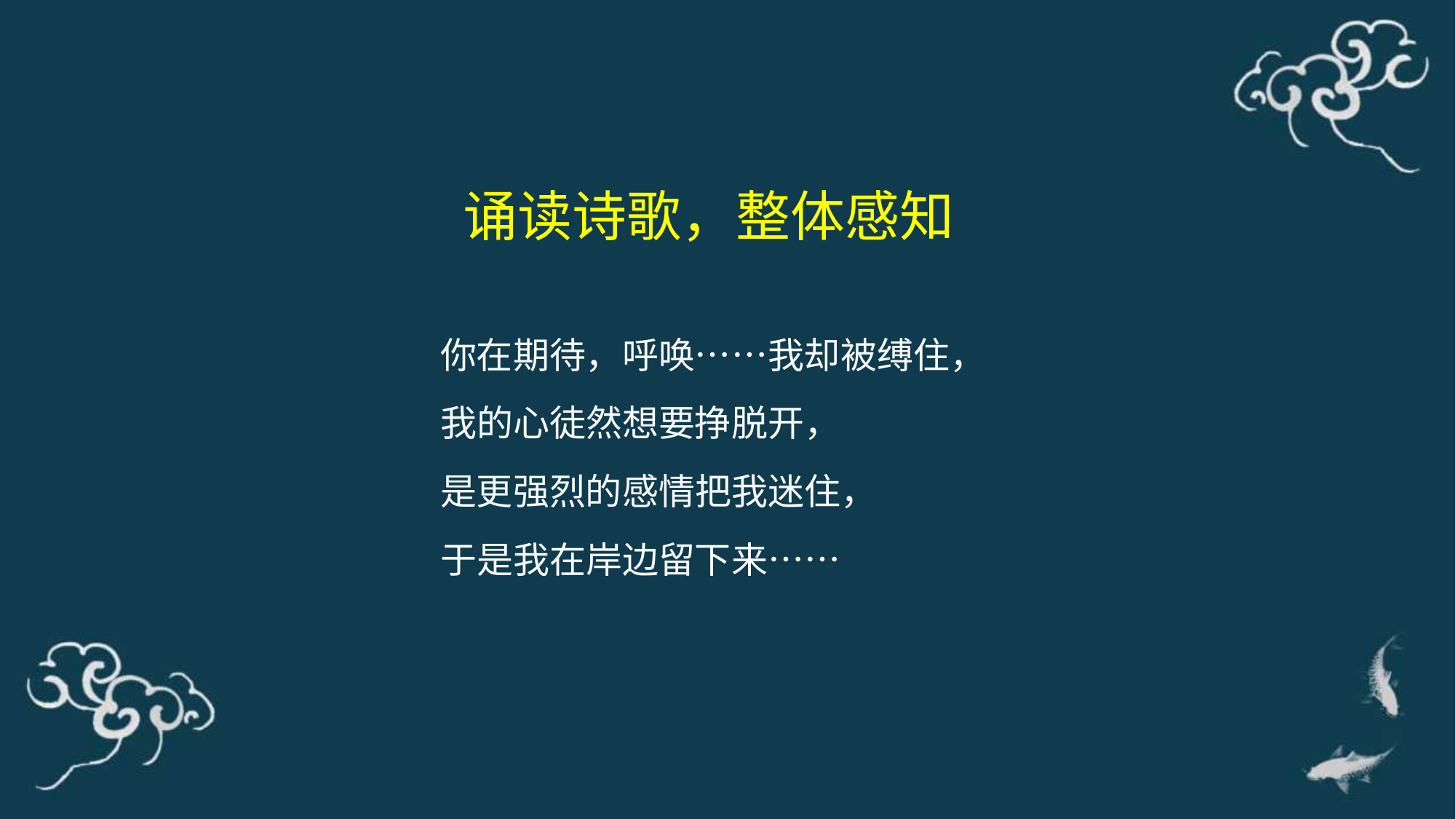

诵读诗歌，整体感知
你在期待，呼唤……我却被缚住，
我的心徒然想要挣脱开，
是更强烈的感情把我迷住，
于是我在岸边留下来……